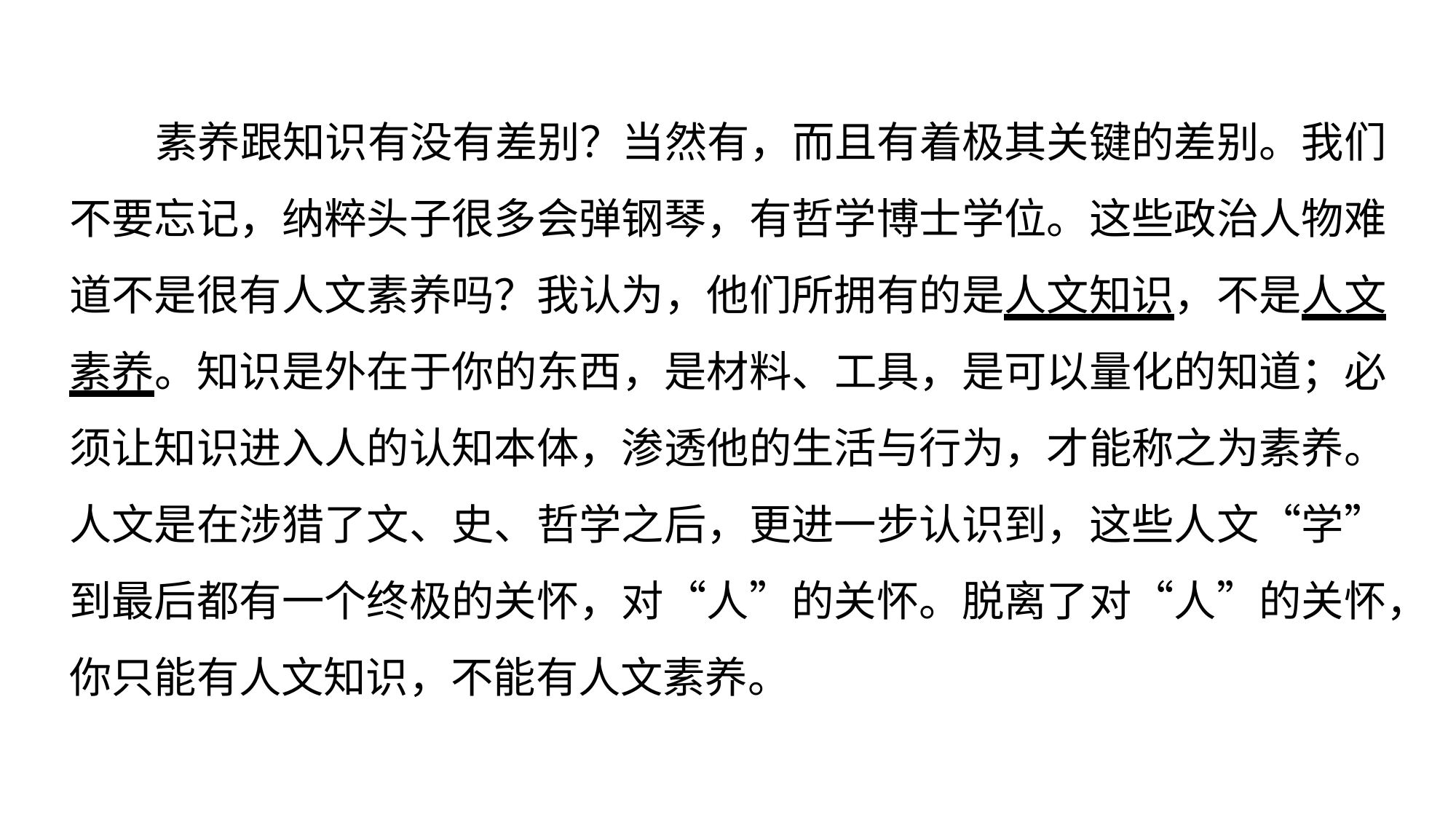

素养跟知识有没有差别？当然有，而且有着极其关键的差别。我们不要忘记，纳粹头子很多会弹钢琴，有哲学博士学位。这些政治人物难道不是很有人文素养吗？我认为，他们所拥有的是人文知识，不是人文素养。知识是外在于你的东西，是材料、工具，是可以量化的知道；必须让知识进入人的认知本体，渗透他的生活与行为，才能称之为素养。人文是在涉猎了文、史、哲学之后，更进一步认识到，这些人文“学”到最后都有一个终极的关怀，对“人”的关怀。脱离了对“人”的关怀，你只能有人文知识，不能有人文素养。